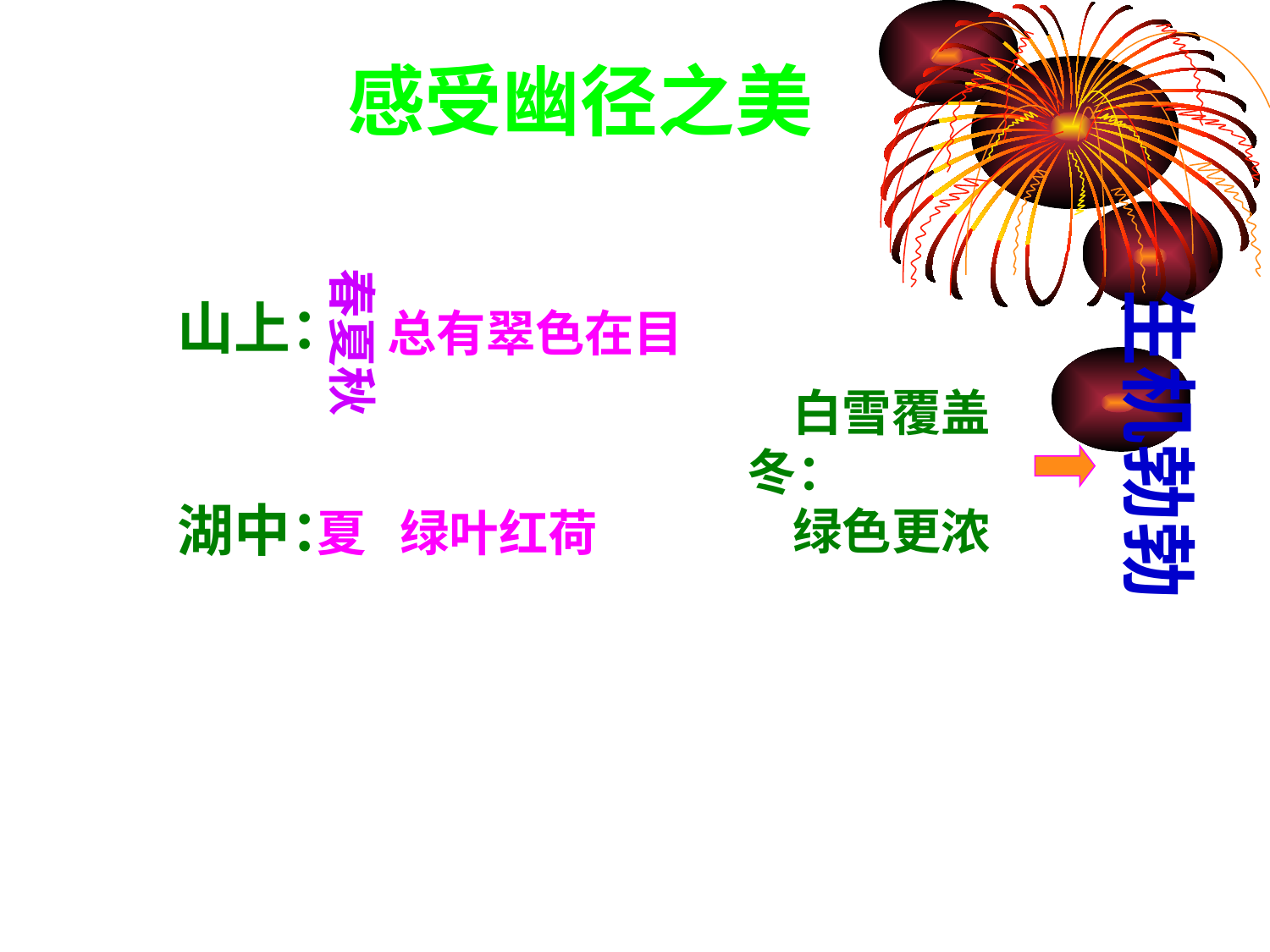

感受幽径之美
春夏秋
生机勃勃
山上：

湖中：
总有翠色在目

   白雪覆盖
冬：
   绿色更浓

夏   绿叶红荷